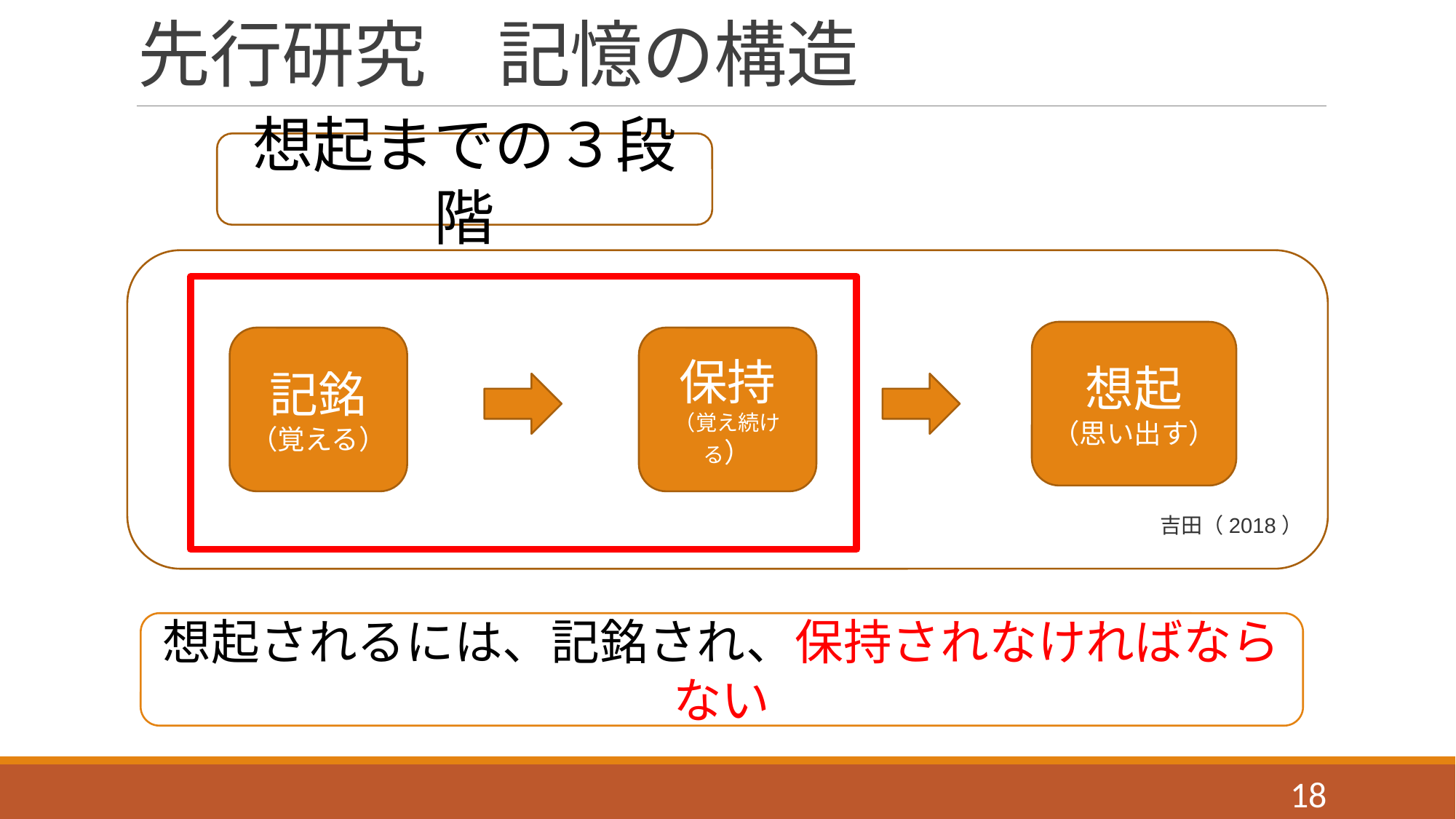

# 先行研究　記憶の構造
想起までの３段階

想起
（思い出す）
記銘
（覚える）
保持
（覚え続ける）

吉田（2018）
想起されるには、記銘され、保持されなければならない
18